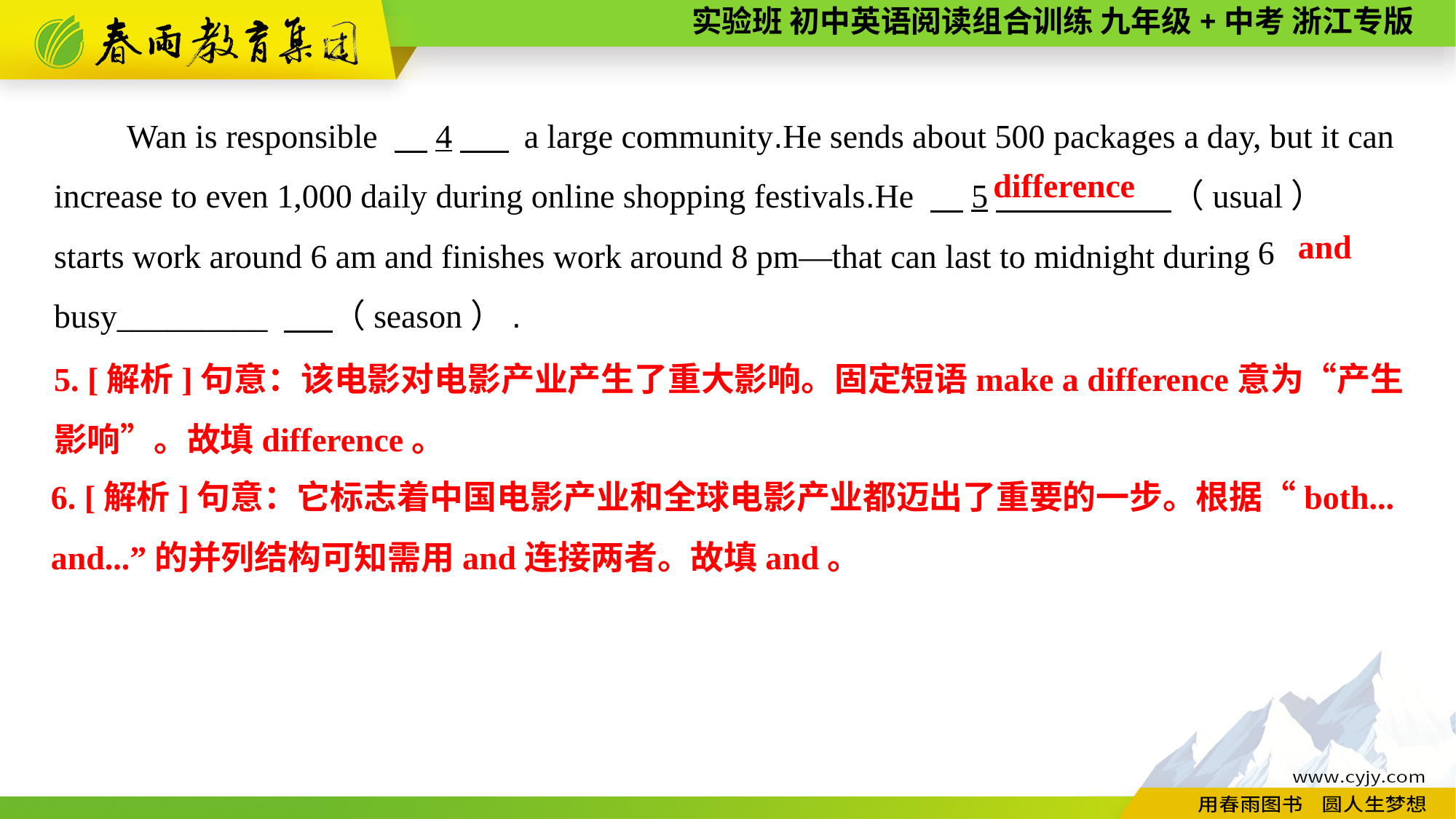

Wan is responsible 　4　   a large community.He sends about 500 packages a day, but it can increase to even 1,000 daily during online shopping festivals.He 　5　                   （usual） starts work around 6 am and finishes work around 8 pm—that can last to midnight during busy_________ 　  （season）.
difference
and
6
5. [解析]句意：该电影对电影产业产生了重大影响。固定短语make a difference意为“产生影响”。故填difference。
6. [解析]句意：它标志着中国电影产业和全球电影产业都迈出了重要的一步。根据“both... and...”的并列结构可知需用and连接两者。故填and。